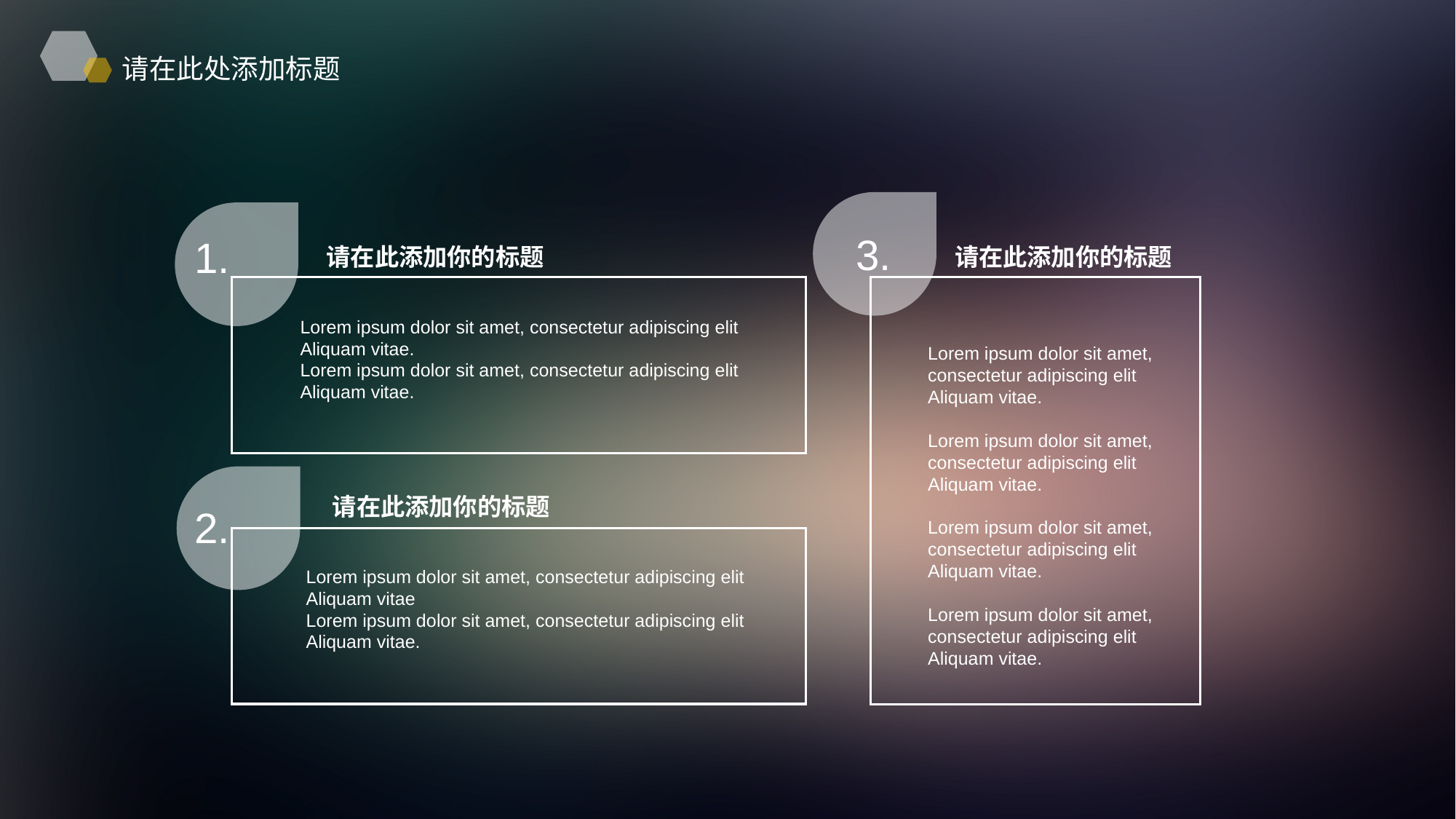

请在此处添加标题

3.
1.
请在此添加你的标题
请在此添加你的标题

Lorem ipsum dolor sit amet, consectetur adipiscing elit Aliquam vitae.
Lorem ipsum dolor sit amet, consectetur adipiscing elit Aliquam vitae.
Lorem ipsum dolor sit amet, consectetur adipiscing elit Aliquam vitae.

Lorem ipsum dolor sit amet, consectetur adipiscing elit Aliquam vitae.

Lorem ipsum dolor sit amet, consectetur adipiscing elit Aliquam vitae.

Lorem ipsum dolor sit amet, consectetur adipiscing elit Aliquam vitae.

请在此添加你的标题
2.

Lorem ipsum dolor sit amet, consectetur adipiscing elit Aliquam vitae
Lorem ipsum dolor sit amet, consectetur adipiscing elit Aliquam vitae.